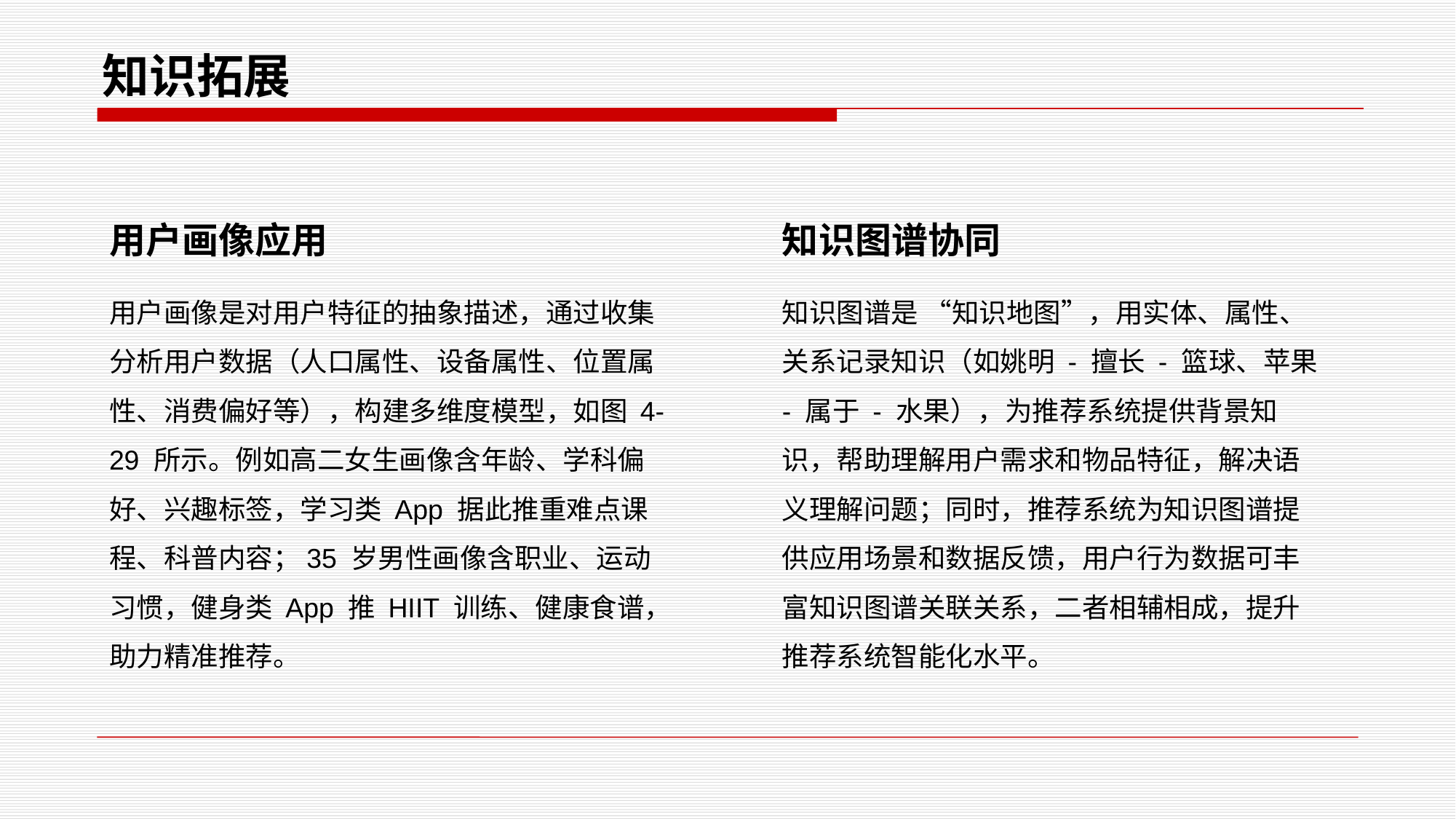

知识拓展
用户画像应用
知识图谱协同
用户画像是对用户特征的抽象描述，通过收集分析用户数据（人口属性、设备属性、位置属性、消费偏好等），构建多维度模型，如图 4-29 所示。例如高二女生画像含年龄、学科偏好、兴趣标签，学习类 App 据此推重难点课程、科普内容；35 岁男性画像含职业、运动习惯，健身类 App 推 HIIT 训练、健康食谱，助力精准推荐。
知识图谱是 “知识地图”，用实体、属性、关系记录知识（如姚明 - 擅长 - 篮球、苹果 - 属于 - 水果），为推荐系统提供背景知识，帮助理解用户需求和物品特征，解决语义理解问题；同时，推荐系统为知识图谱提供应用场景和数据反馈，用户行为数据可丰富知识图谱关联关系，二者相辅相成，提升推荐系统智能化水平。
55